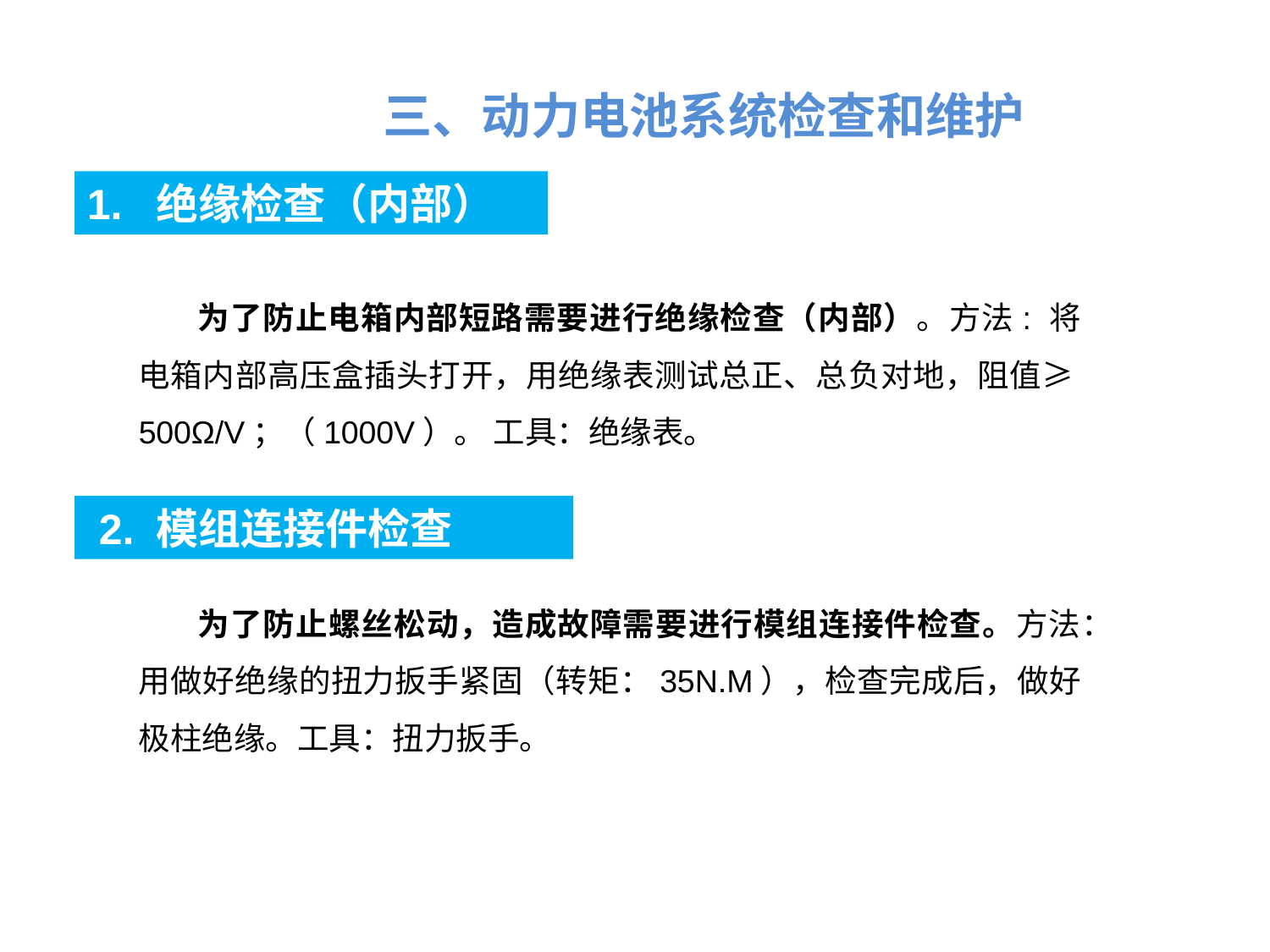

三、动力电池系统检查和维护
1.  绝缘检查（内部）
 为了防止电箱内部短路需要进行绝缘检查（内部）。方法: 将电箱内部高压盒插头打开，用绝缘表测试总正、总负对地，阻值≥500Ω/V；（1000V）。 工具：绝缘表。
 2. 模组连接件检查
 为了防止螺丝松动，造成故障需要进行模组连接件检查。方法：用做好绝缘的扭力扳手紧固（转矩：35N.M），检查完成后，做好极柱绝缘。工具：扭力扳手。